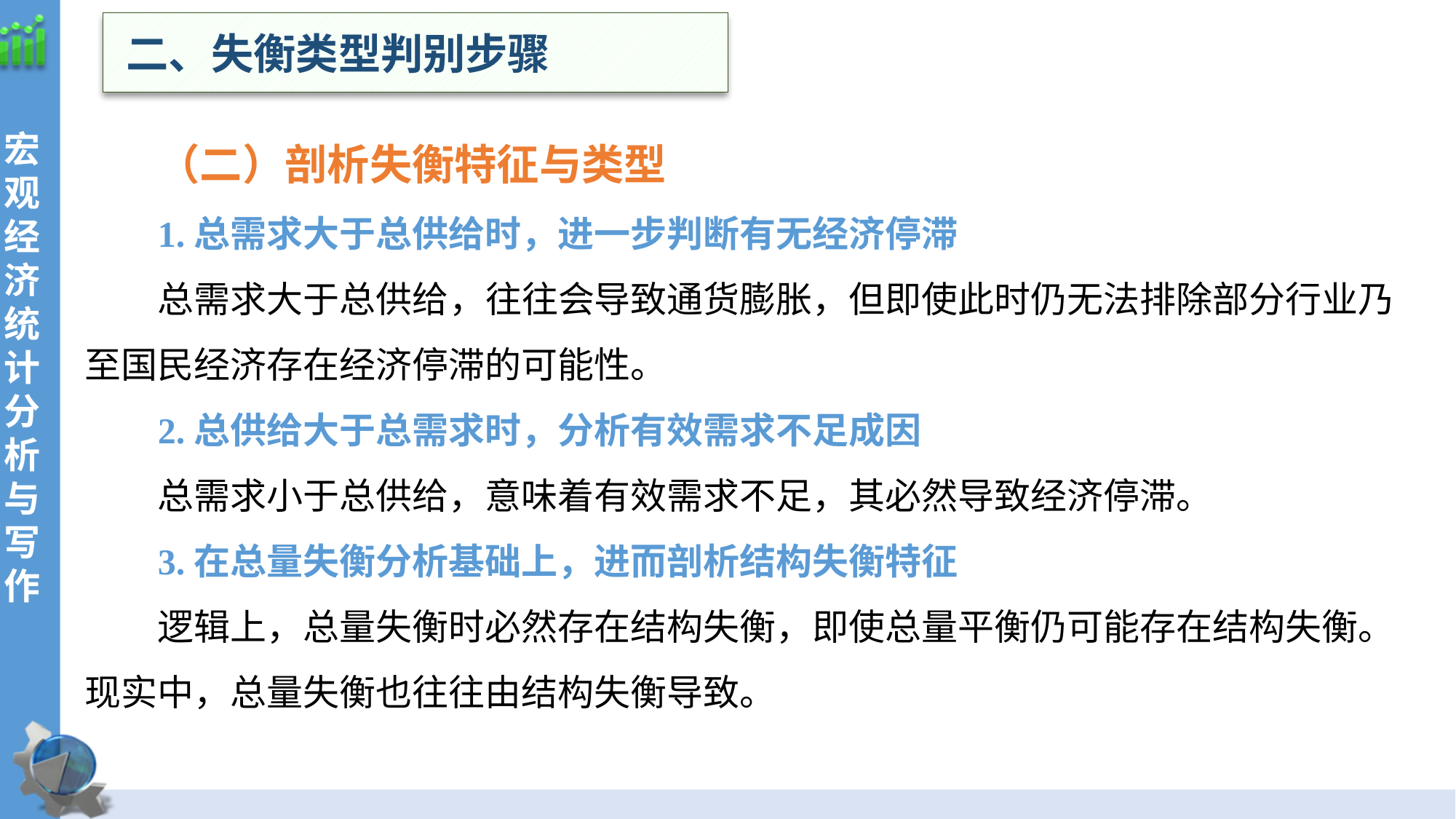

二、失衡类型判别步骤
（二）剖析失衡特征与类型
1.总需求大于总供给时，进一步判断有无经济停滞
总需求大于总供给，往往会导致通货膨胀，但即使此时仍无法排除部分行业乃至国民经济存在经济停滞的可能性。
2.总供给大于总需求时，分析有效需求不足成因
总需求小于总供给，意味着有效需求不足，其必然导致经济停滞。
3.在总量失衡分析基础上，进而剖析结构失衡特征
逻辑上，总量失衡时必然存在结构失衡，即使总量平衡仍可能存在结构失衡。现实中，总量失衡也往往由结构失衡导致。